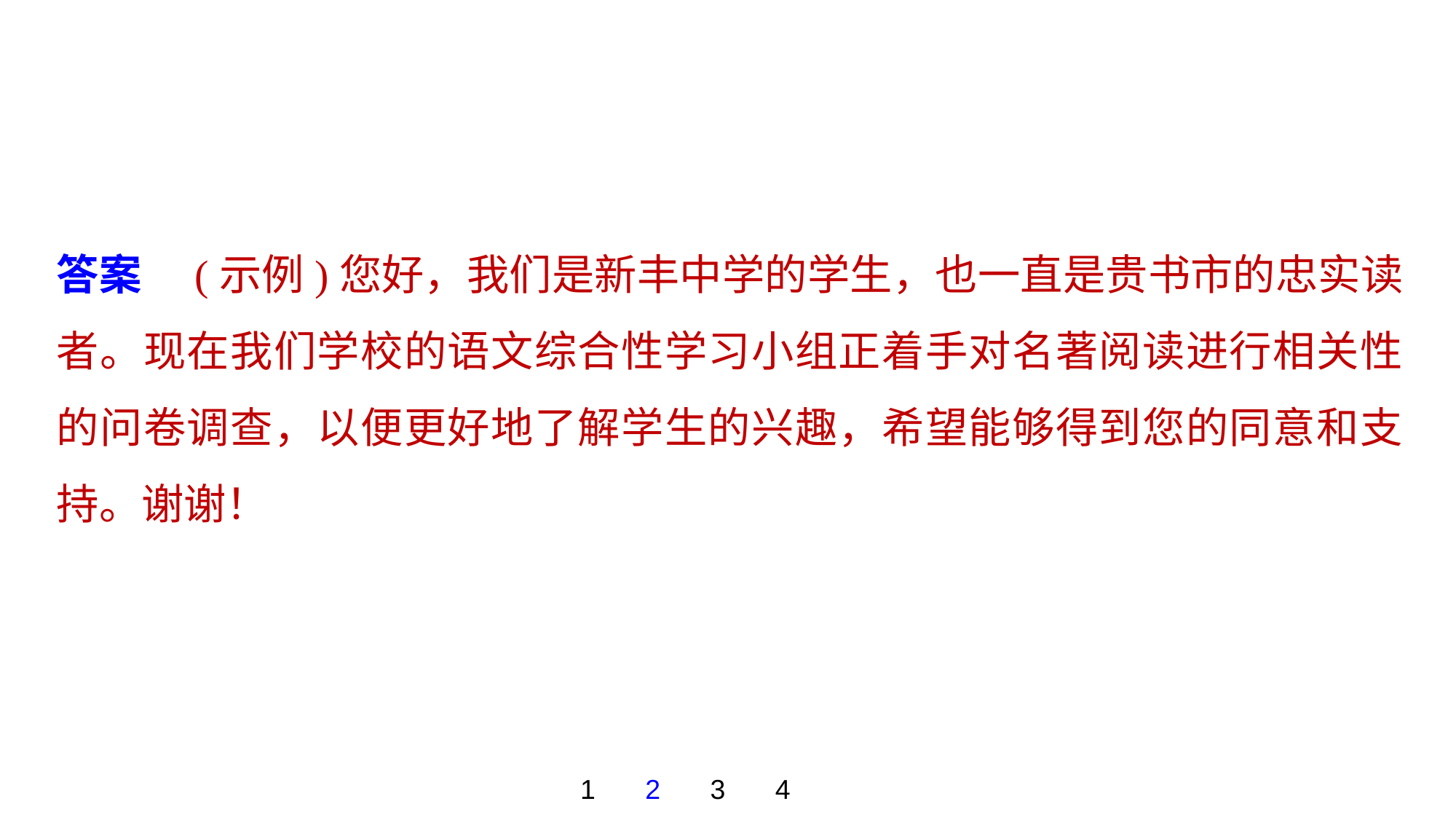

答案　(示例)您好，我们是新丰中学的学生，也一直是贵书市的忠实读者。现在我们学校的语文综合性学习小组正着手对名著阅读进行相关性的问卷调查，以便更好地了解学生的兴趣，希望能够得到您的同意和支持。谢谢！
1
2
3
4